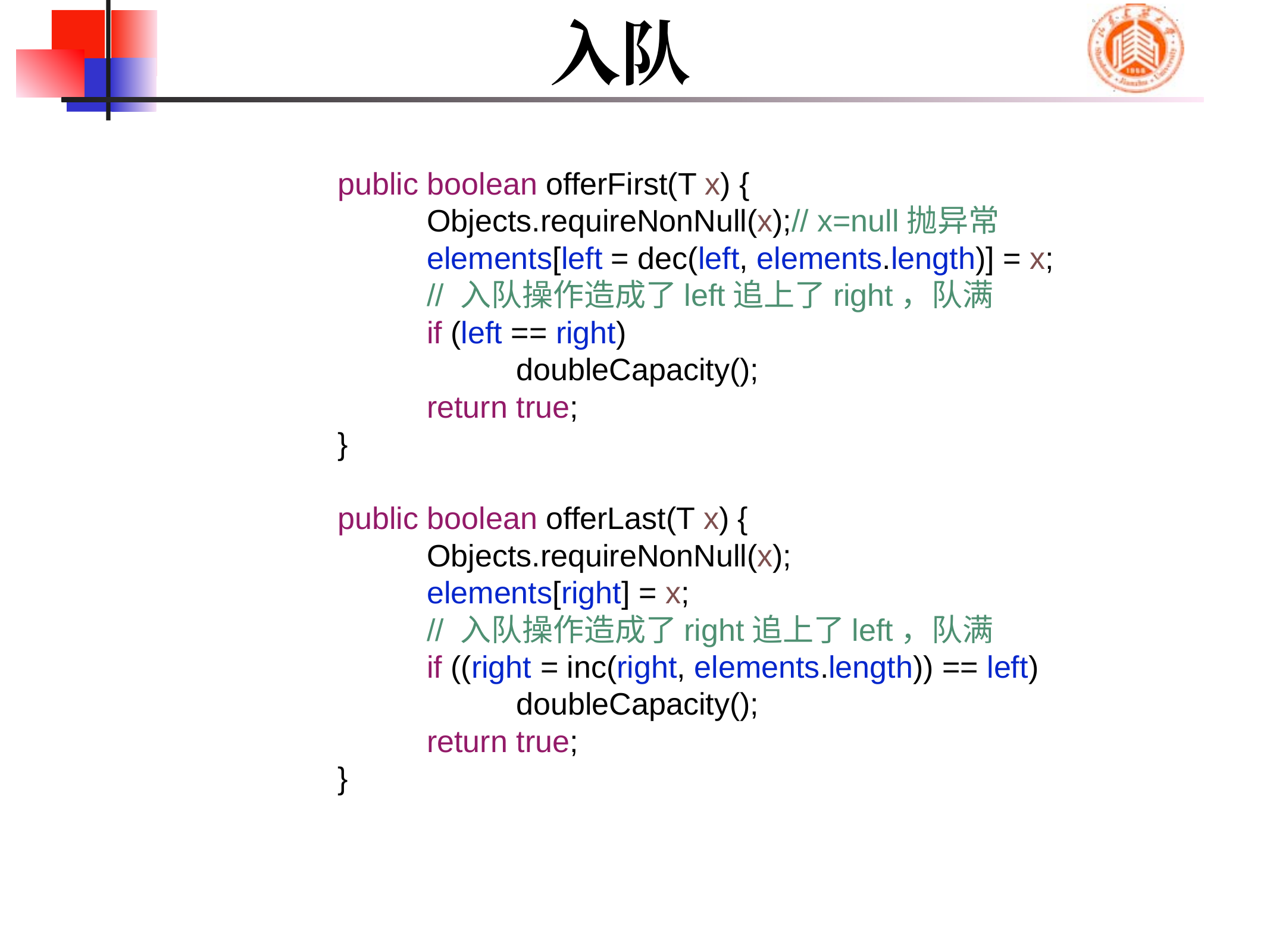

# 入队
	public boolean offerFirst(T x) {
		Objects.requireNonNull(x);// x=null抛异常
		elements[left = dec(left, elements.length)] = x;
		// 入队操作造成了left追上了right，队满
		if (left == right)
			doubleCapacity();
		return true;
	}

	public boolean offerLast(T x) {
		Objects.requireNonNull(x);
		elements[right] = x;
		// 入队操作造成了right追上了left，队满
		if ((right = inc(right, elements.length)) == left)
			doubleCapacity();
		return true;
	}